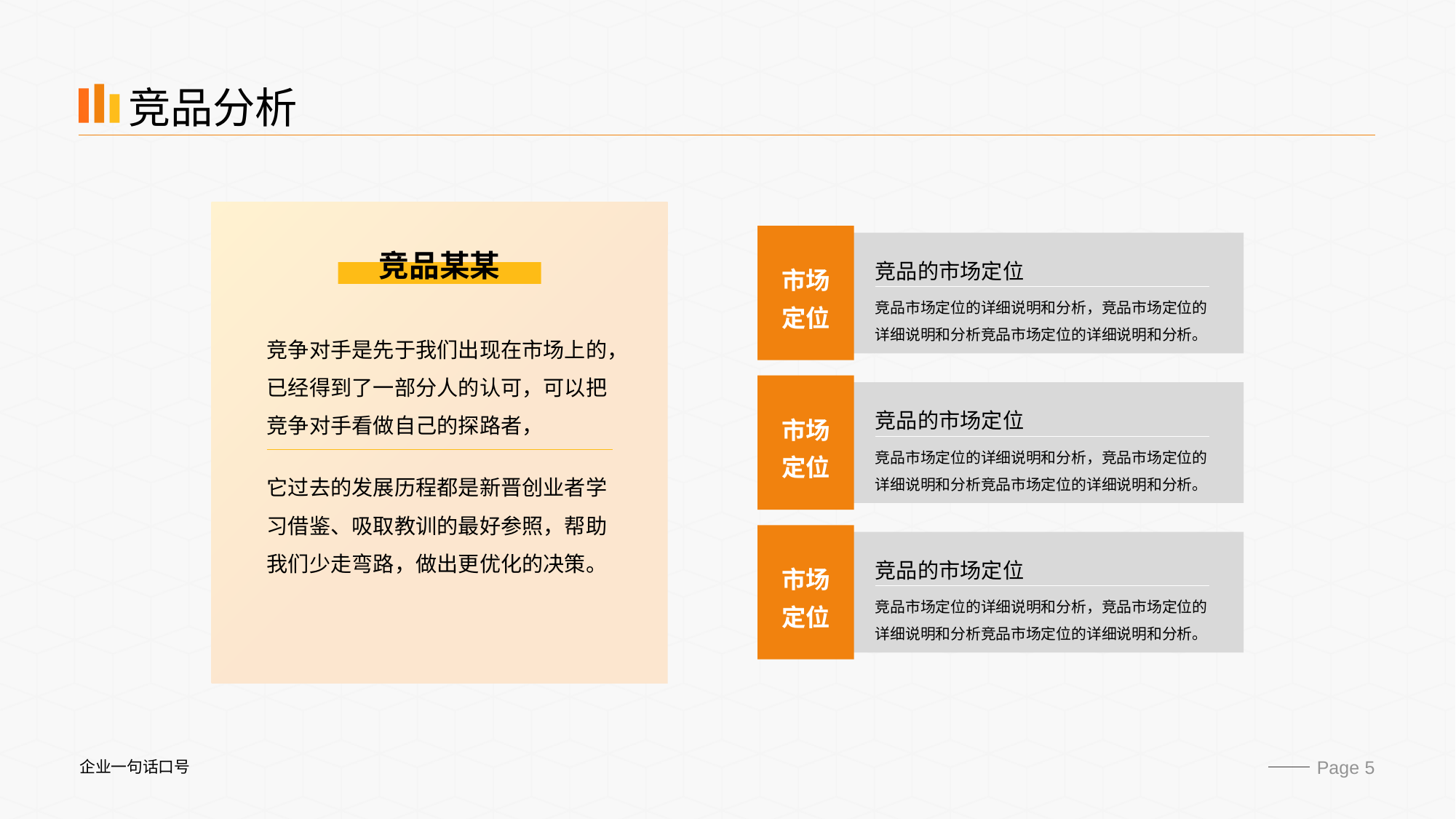

竞品分析

竞品某某

竞品的市场定位
市场
定位

竞品市场定位的详细说明和分析，竞品市场定位的详细说明和分析竞品市场定位的详细说明和分析。
竞争对手是先于我们出现在市场上的，已经得到了一部分人的认可，可以把竞争对手看做自己的探路者，

竞品的市场定位
市场
定位
竞品市场定位的详细说明和分析，竞品市场定位的详细说明和分析竞品市场定位的详细说明和分析。
它过去的发展历程都是新晋创业者学习借鉴、吸取教训的最好参照，帮助我们少走弯路，做出更优化的决策。

竞品的市场定位
市场
定位
竞品市场定位的详细说明和分析，竞品市场定位的详细说明和分析竞品市场定位的详细说明和分析。
  Page 5